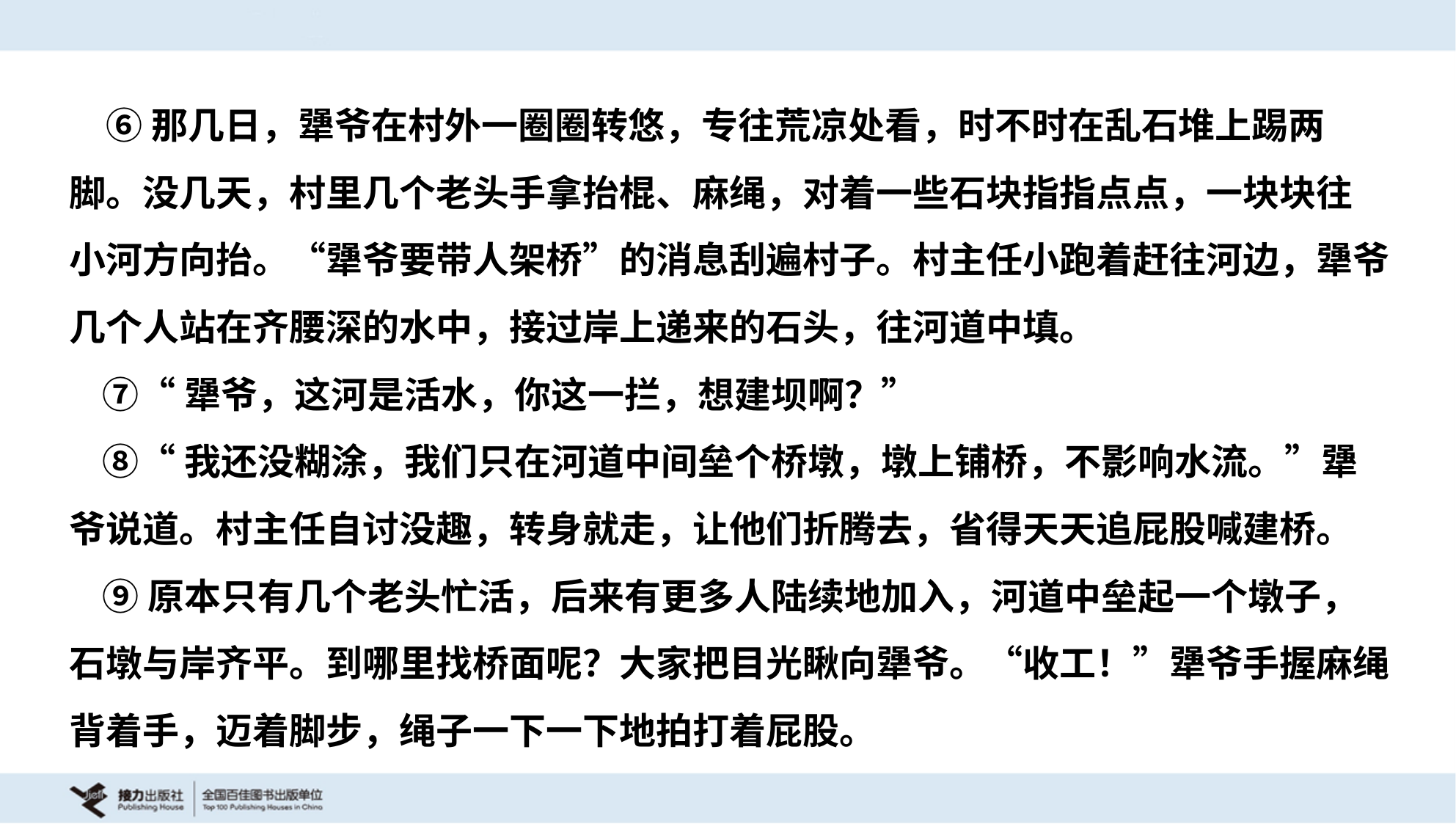

⑥那几日，犟爷在村外一圈圈转悠，专往荒凉处看，时不时在乱石堆上踢两
脚。没几天，村里几个老头手拿抬棍、麻绳，对着一些石块指指点点，一块块往
小河方向抬。“犟爷要带人架桥”的消息刮遍村子。村主任小跑着赶往河边，犟爷
几个人站在齐腰深的水中，接过岸上递来的石头，往河道中填。
    ⑦“犟爷，这河是活水，你这一拦，想建坝啊？”
    ⑧“我还没糊涂，我们只在河道中间垒个桥墩，墩上铺桥，不影响水流。”犟
爷说道。村主任自讨没趣，转身就走，让他们折腾去，省得天天追屁股喊建桥。
    ⑨原本只有几个老头忙活，后来有更多人陆续地加入，河道中垒起一个墩子，
石墩与岸齐平。到哪里找桥面呢？大家把目光瞅向犟爷。“收工！”犟爷手握麻绳
背着手，迈着脚步，绳子一下一下地拍打着屁股。